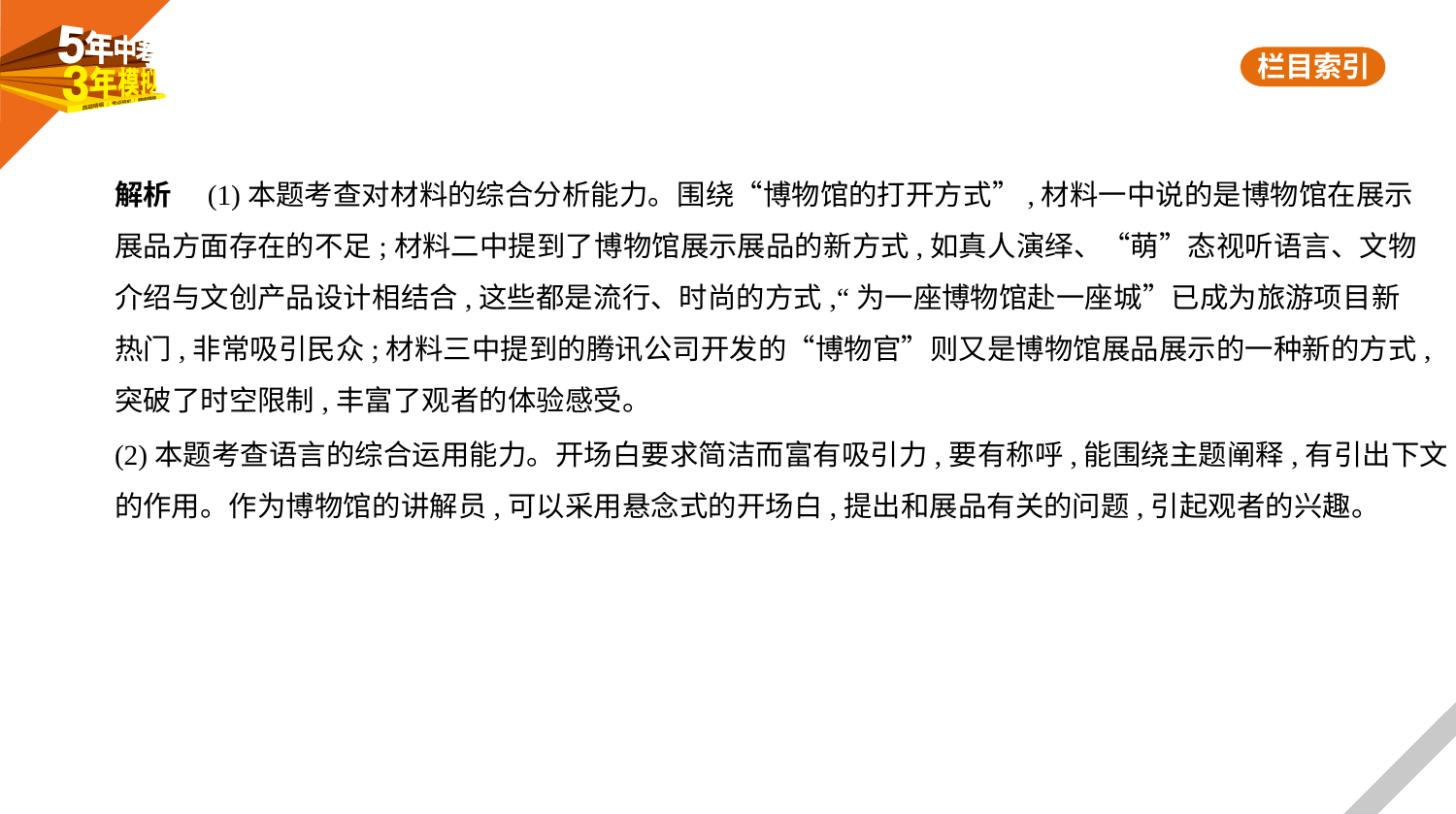

解析　(1)本题考查对材料的综合分析能力。围绕“博物馆的打开方式”,材料一中说的是博物馆在展示
展品方面存在的不足;材料二中提到了博物馆展示展品的新方式,如真人演绎、“萌”态视听语言、文物
介绍与文创产品设计相结合,这些都是流行、时尚的方式,“为一座博物馆赴一座城”已成为旅游项目新
热门,非常吸引民众;材料三中提到的腾讯公司开发的“博物官”则又是博物馆展品展示的一种新的方式,
突破了时空限制,丰富了观者的体验感受。
(2)本题考查语言的综合运用能力。开场白要求简洁而富有吸引力,要有称呼,能围绕主题阐释,有引出下文
的作用。作为博物馆的讲解员,可以采用悬念式的开场白,提出和展品有关的问题,引起观者的兴趣。